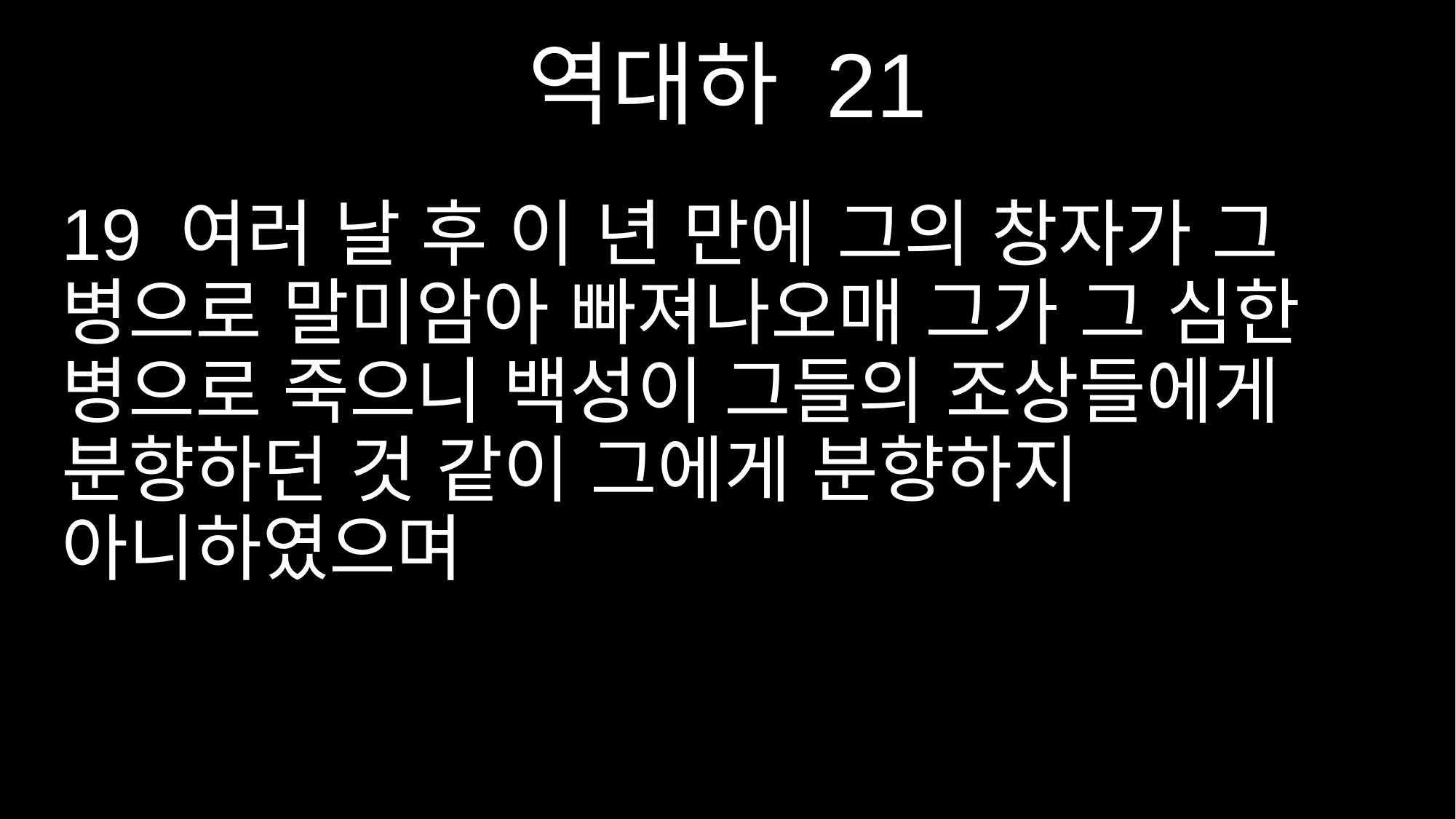

역대하 21
19 여러 날 후 이 년 만에 그의 창자가 그 병으로 말미암아 빠져나오매 그가 그 심한 병으로 죽으니 백성이 그들의 조상들에게 분향하던 것 같이 그에게 분향하지 아니하였으며